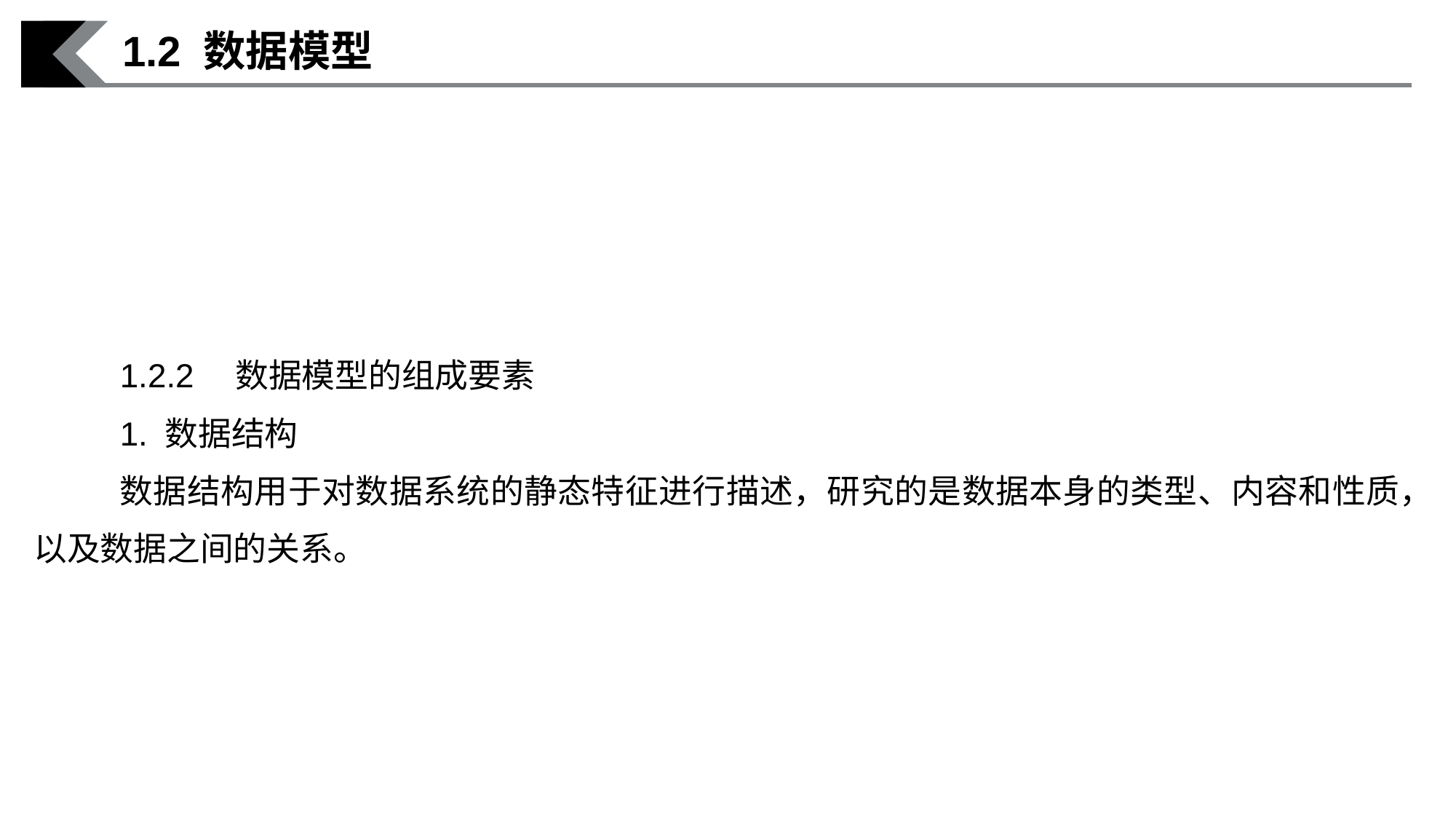

1.2 数据模型
1.2.2　数据模型的组成要素
1. 数据结构
数据结构用于对数据系统的静态特征进行描述，研究的是数据本身的类型、内容和性质，以及数据之间的关系。